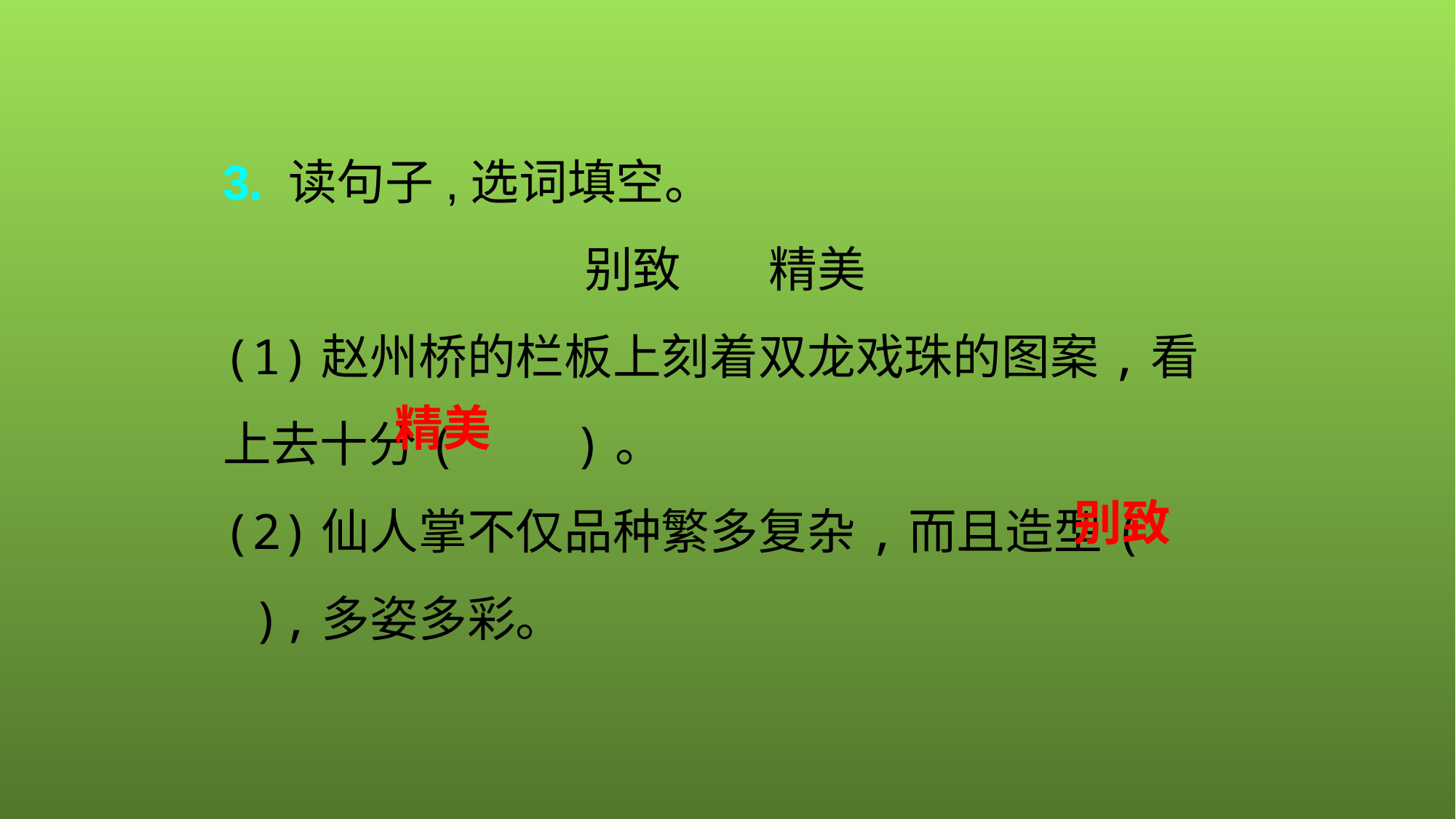

3. 读句子,选词填空。
别致        精美
(1)赵州桥的栏板上刻着双龙戏珠的图案,看上去十分(    )。
(2)仙人掌不仅品种繁多复杂,而且造型(    ),多姿多彩。
精美
别致